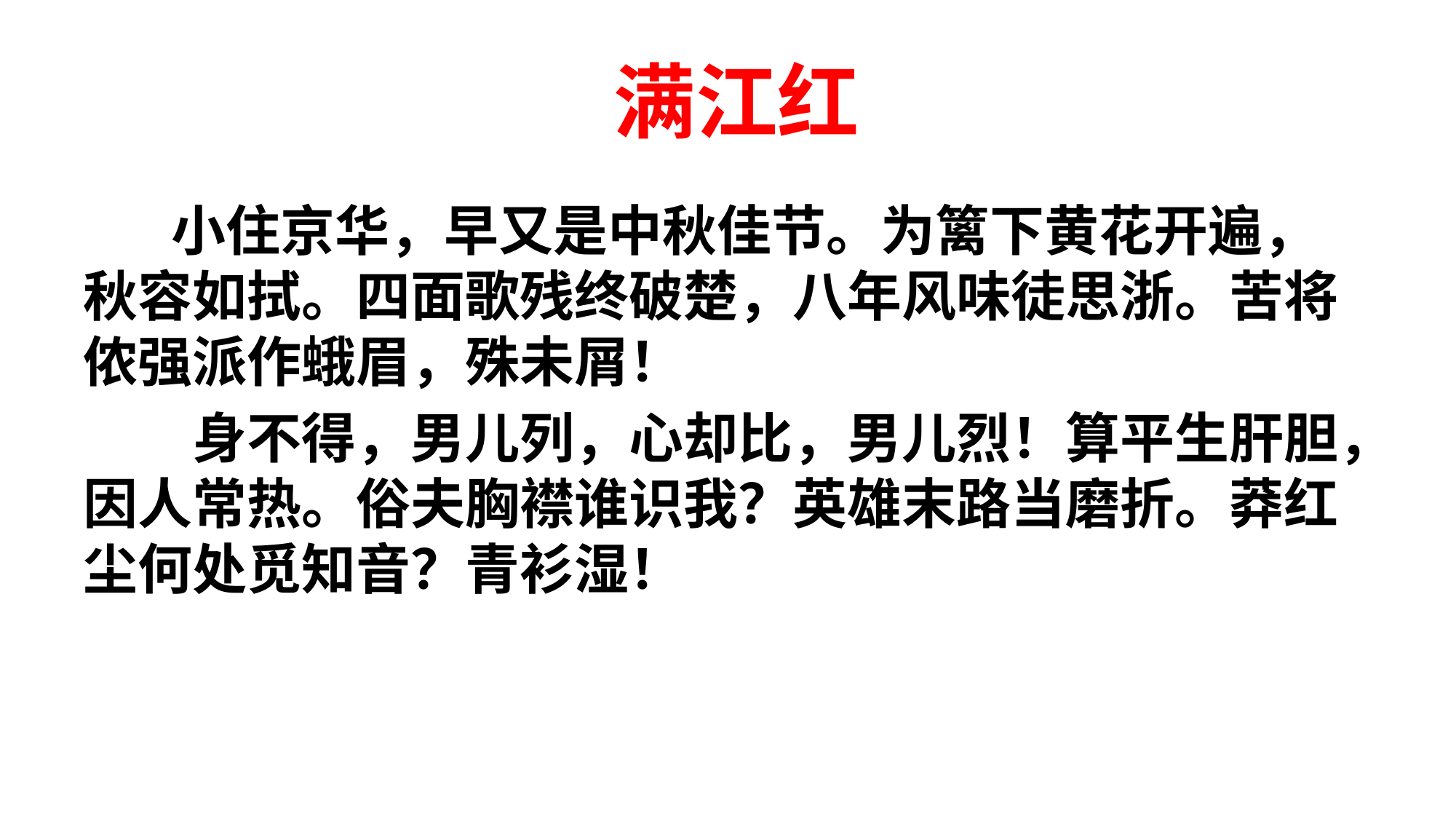

# 满江红
       小住京华，早又是中秋佳节。为篱下黄花开遍，秋容如拭。四面歌残终破楚，八年风味徒思浙。苦将侬强派作蛾眉，殊未屑！
　　身不得，男儿列，心却比，男儿烈！算平生肝胆，因人常热。俗夫胸襟谁识我？英雄末路当磨折。莽红尘何处觅知音？青衫湿！